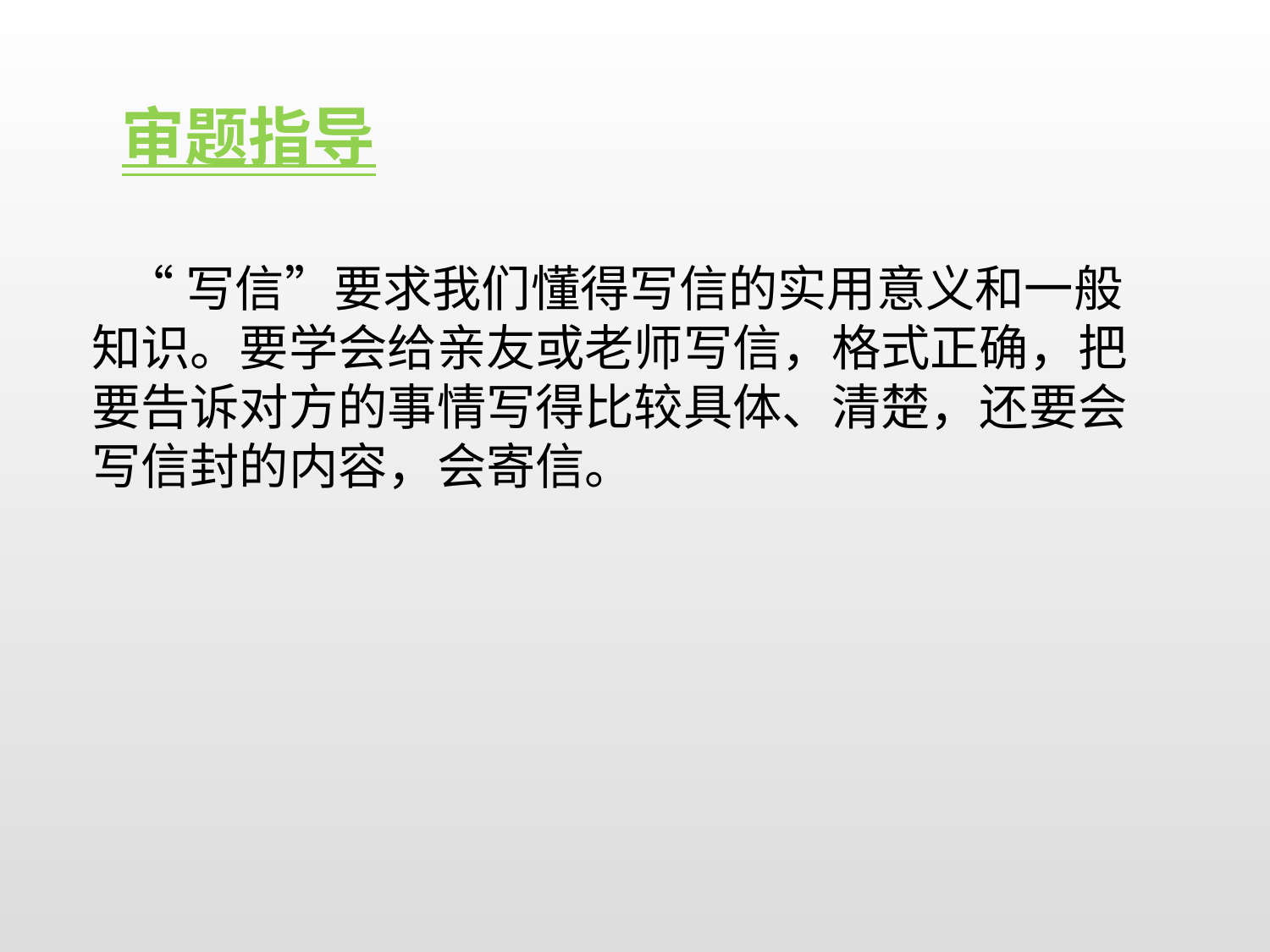

审题指导
   “写信”要求我们懂得写信的实用意义和一般知识。要学会给亲友或老师写信，格式正确，把要告诉对方的事情写得比较具体、清楚，还要会写信封的内容，会寄信。